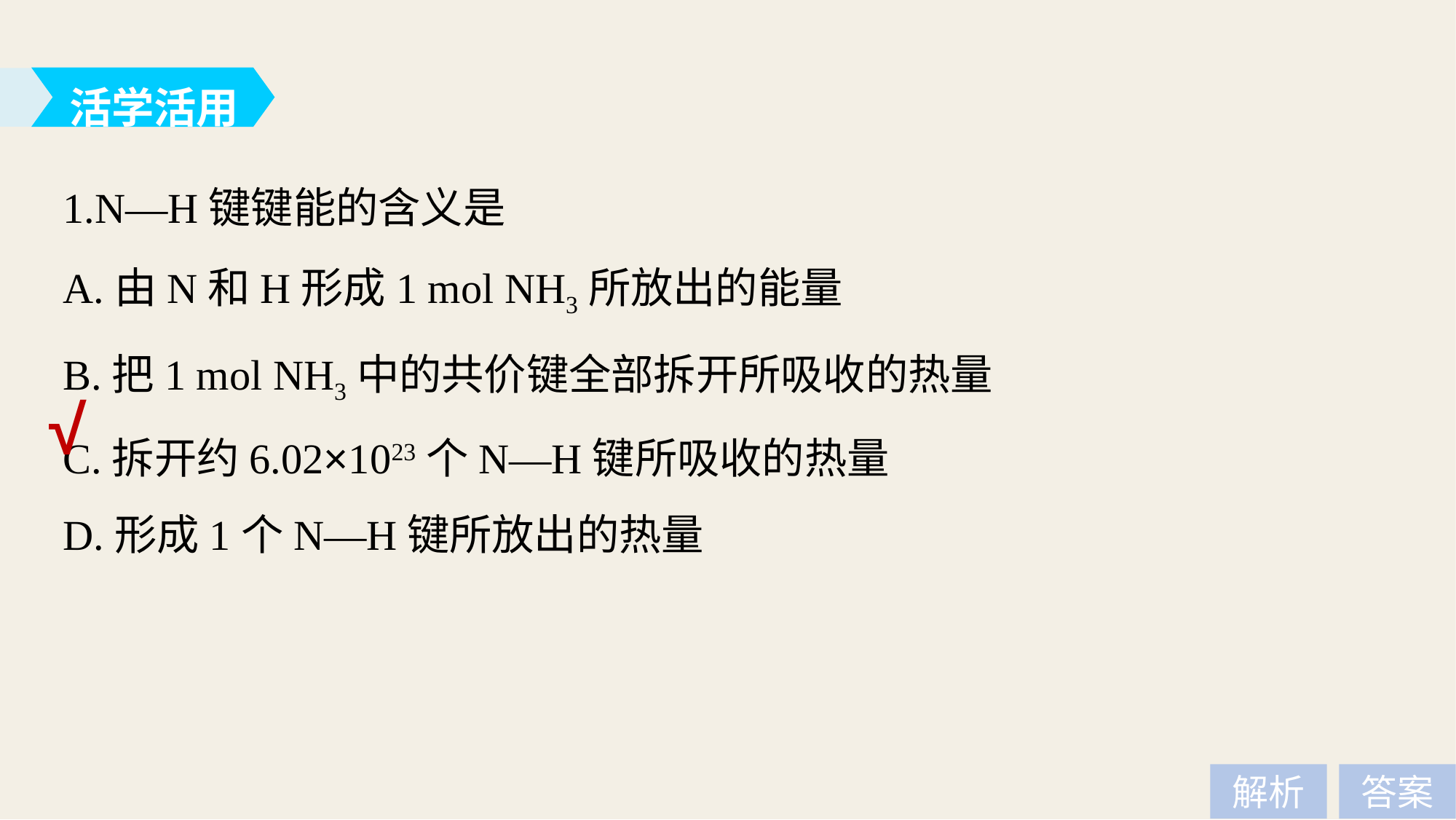

活学活用

1.N—H键键能的含义是
A.由N和H形成1 mol NH3所放出的能量
B.把1 mol NH3中的共价键全部拆开所吸收的热量
C.拆开约6.02×1023个N—H键所吸收的热量
D.形成1个N—H键所放出的热量
√
解析
答案